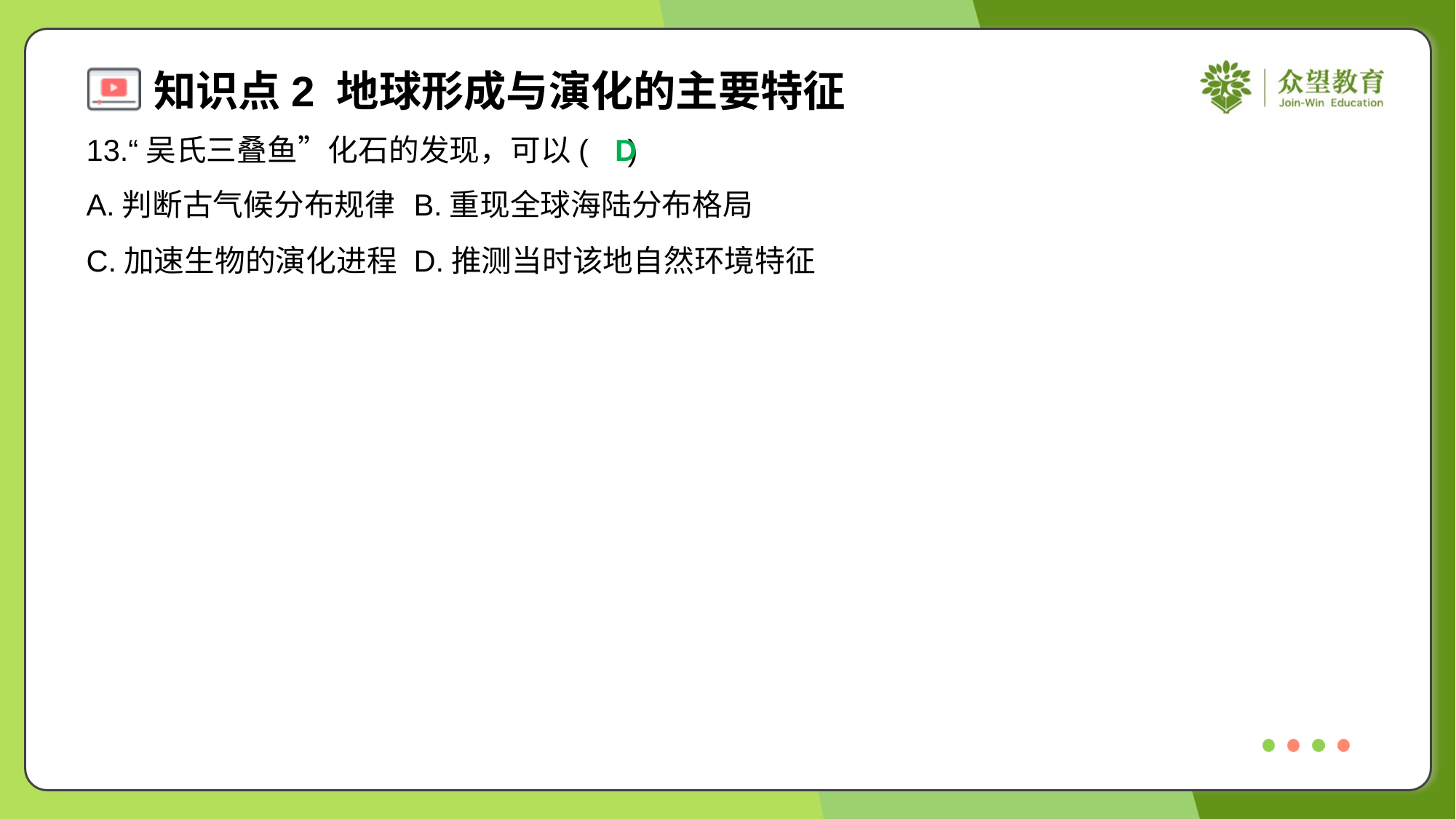

13.“吴氏三叠鱼”化石的发现，可以(     )
D
A.判断古气候分布规律	B.重现全球海陆分布格局
C.加速生物的演化进程	D.推测当时该地自然环境特征